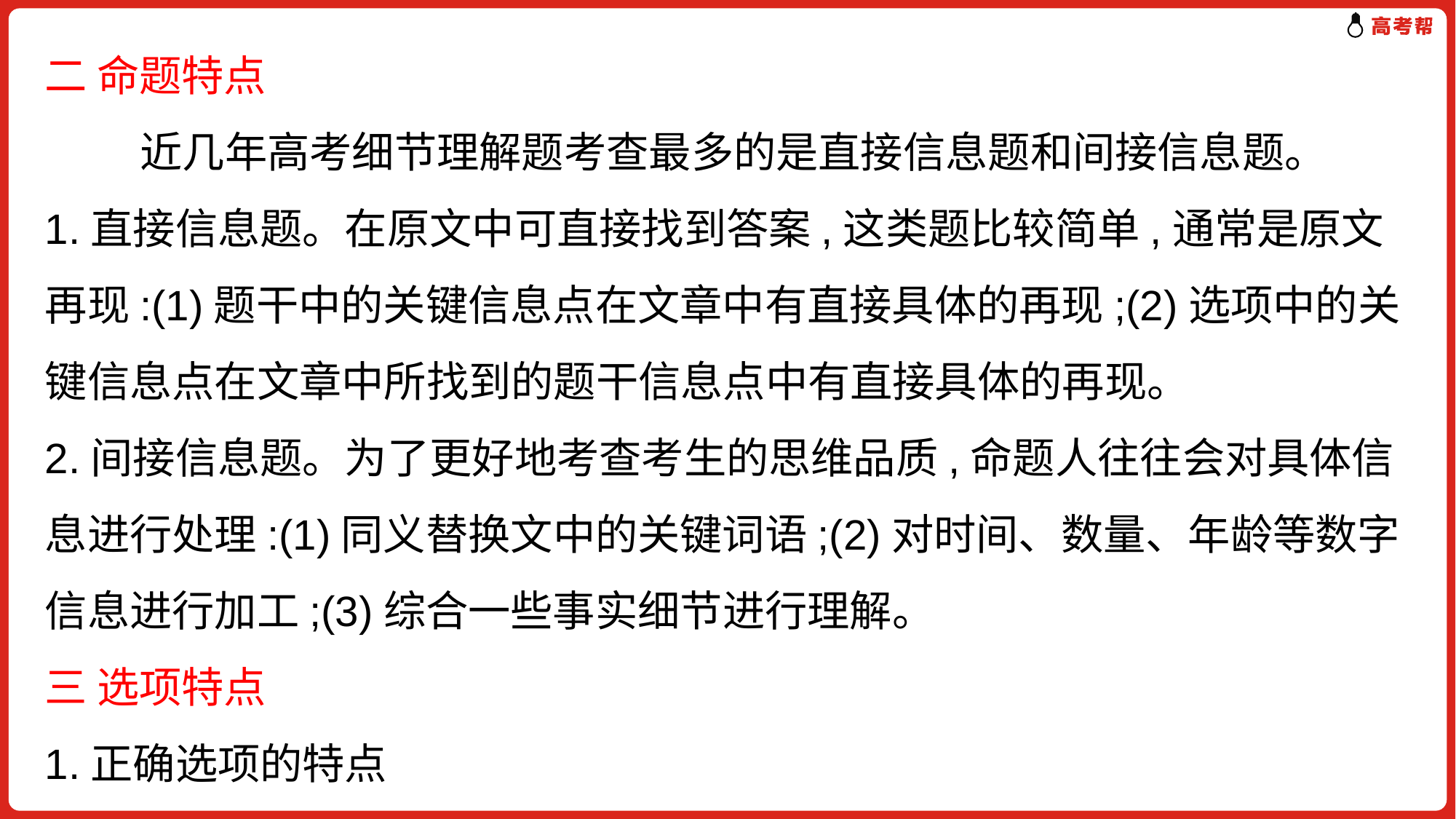

二 命题特点
         近几年高考细节理解题考查最多的是直接信息题和间接信息题。
1.直接信息题。在原文中可直接找到答案,这类题比较简单,通常是原文再现:(1)题干中的关键信息点在文章中有直接具体的再现;(2)选项中的关键信息点在文章中所找到的题干信息点中有直接具体的再现。
2.间接信息题。为了更好地考查考生的思维品质,命题人往往会对具体信息进行处理:(1)同义替换文中的关键词语;(2)对时间、数量、年龄等数字信息进行加工;(3)综合一些事实细节进行理解。
三 选项特点
1.正确选项的特点